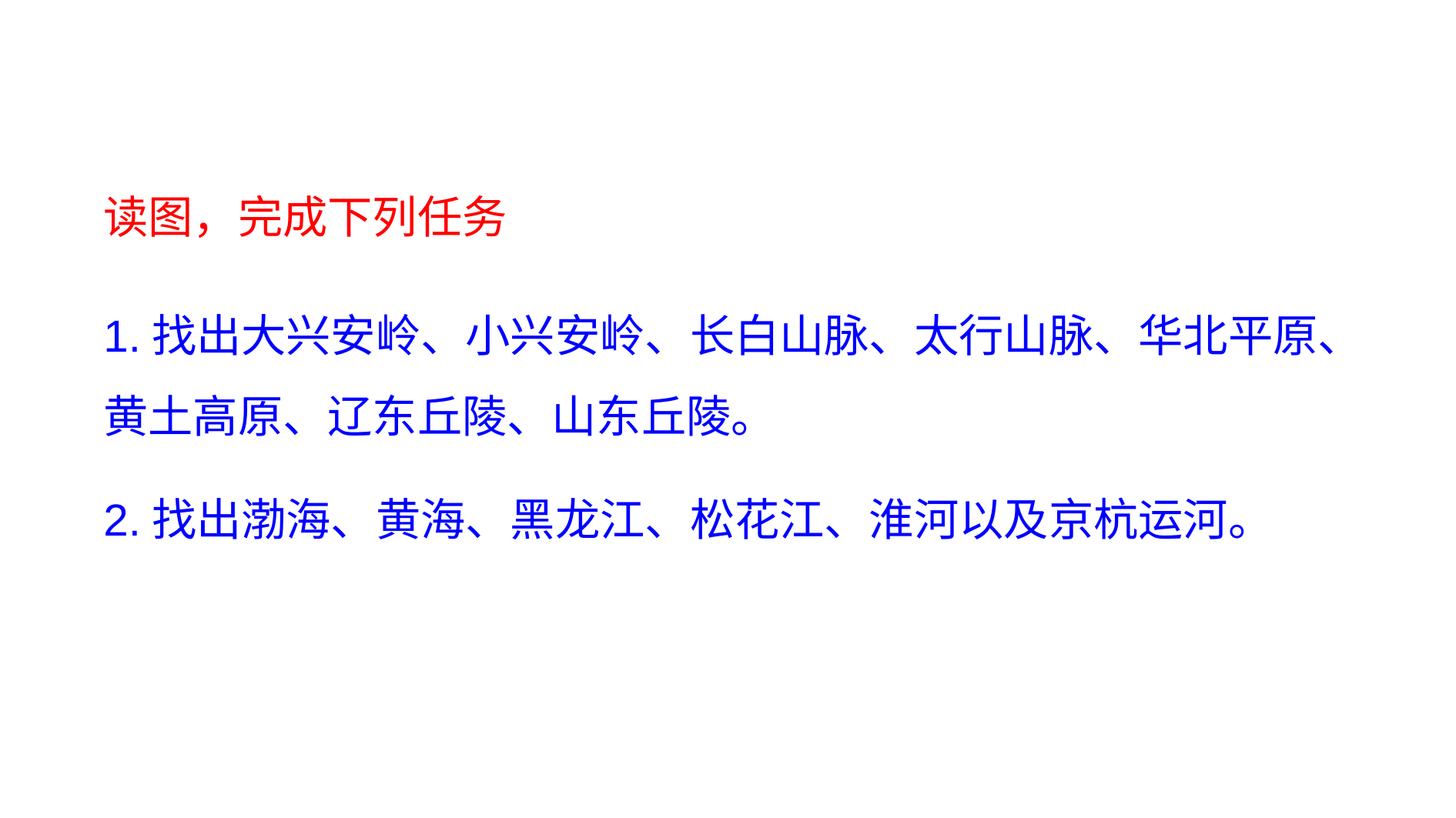

读图，完成下列任务
1.找出大兴安岭、小兴安岭、长白山脉、太行山脉、华北平原、黄土高原、辽东丘陵、山东丘陵。
2.找出渤海、黄海、黑龙江、松花江、淮河以及京杭运河。